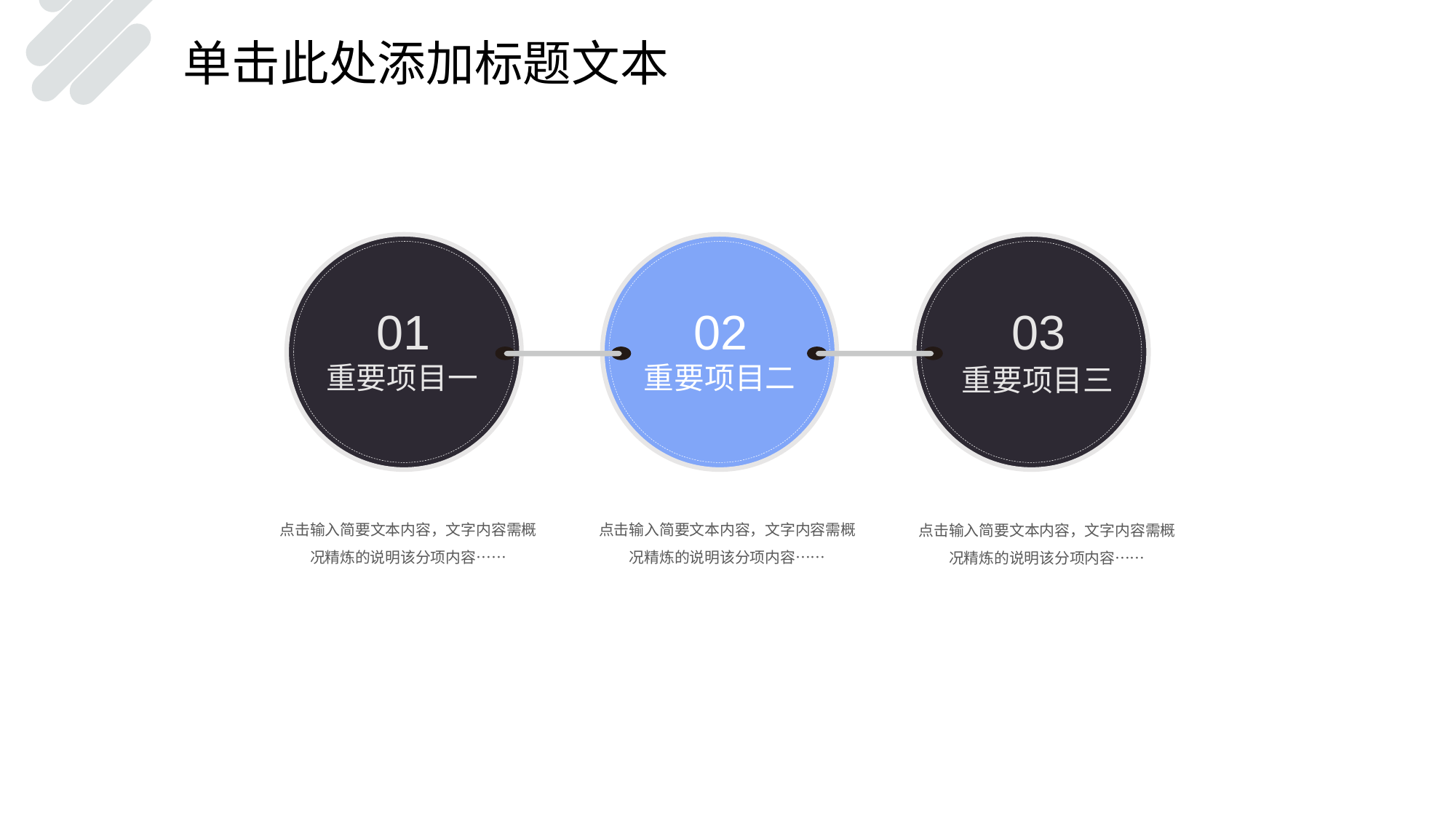

单击此处添加标题文本

01
02
03

重要项目一
重要项目二
重要项目三
点击输入简要文本内容，文字内容需概况精炼的说明该分项内容……
点击输入简要文本内容，文字内容需概况精炼的说明该分项内容……
点击输入简要文本内容，文字内容需概况精炼的说明该分项内容……